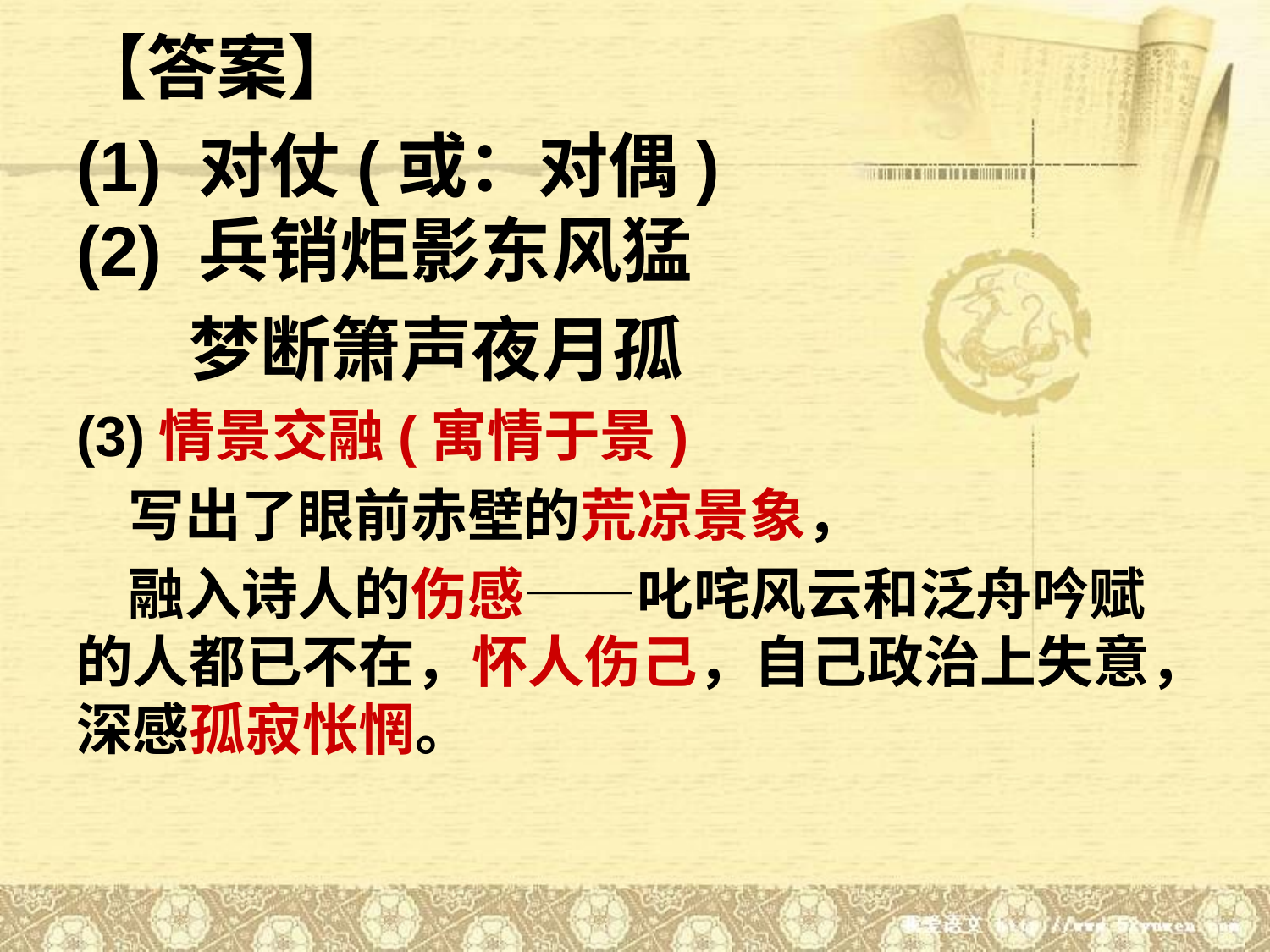

【答案】
(1) 对仗(或：对偶)
(2) 兵销炬影东风猛
      梦断箫声夜月孤
(3)情景交融(寓情于景)
   写出了眼前赤壁的荒凉景象，
   融入诗人的伤感——叱咤风云和泛舟吟赋的人都已不在，怀人伤己，自己政治上失意，深感孤寂怅惘。